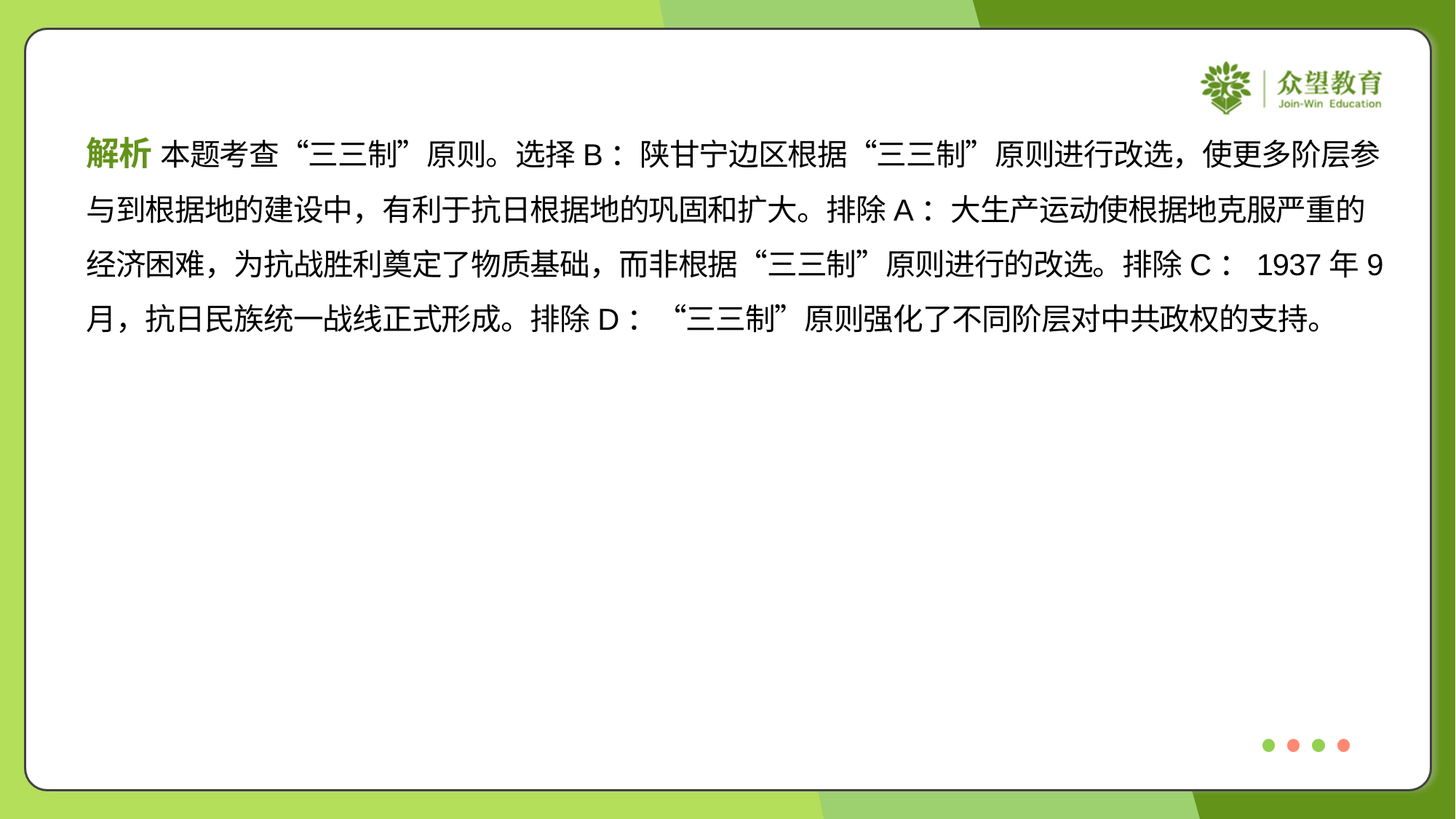

解析 本题考查“三三制”原则。选择B：陕甘宁边区根据“三三制”原则进行改选，使更多阶层参
与到根据地的建设中，有利于抗日根据地的巩固和扩大。排除A：大生产运动使根据地克服严重的
经济困难，为抗战胜利奠定了物质基础，而非根据“三三制”原则进行的改选。排除C：1937年9
月，抗日民族统一战线正式形成。排除D：“三三制”原则强化了不同阶层对中共政权的支持。